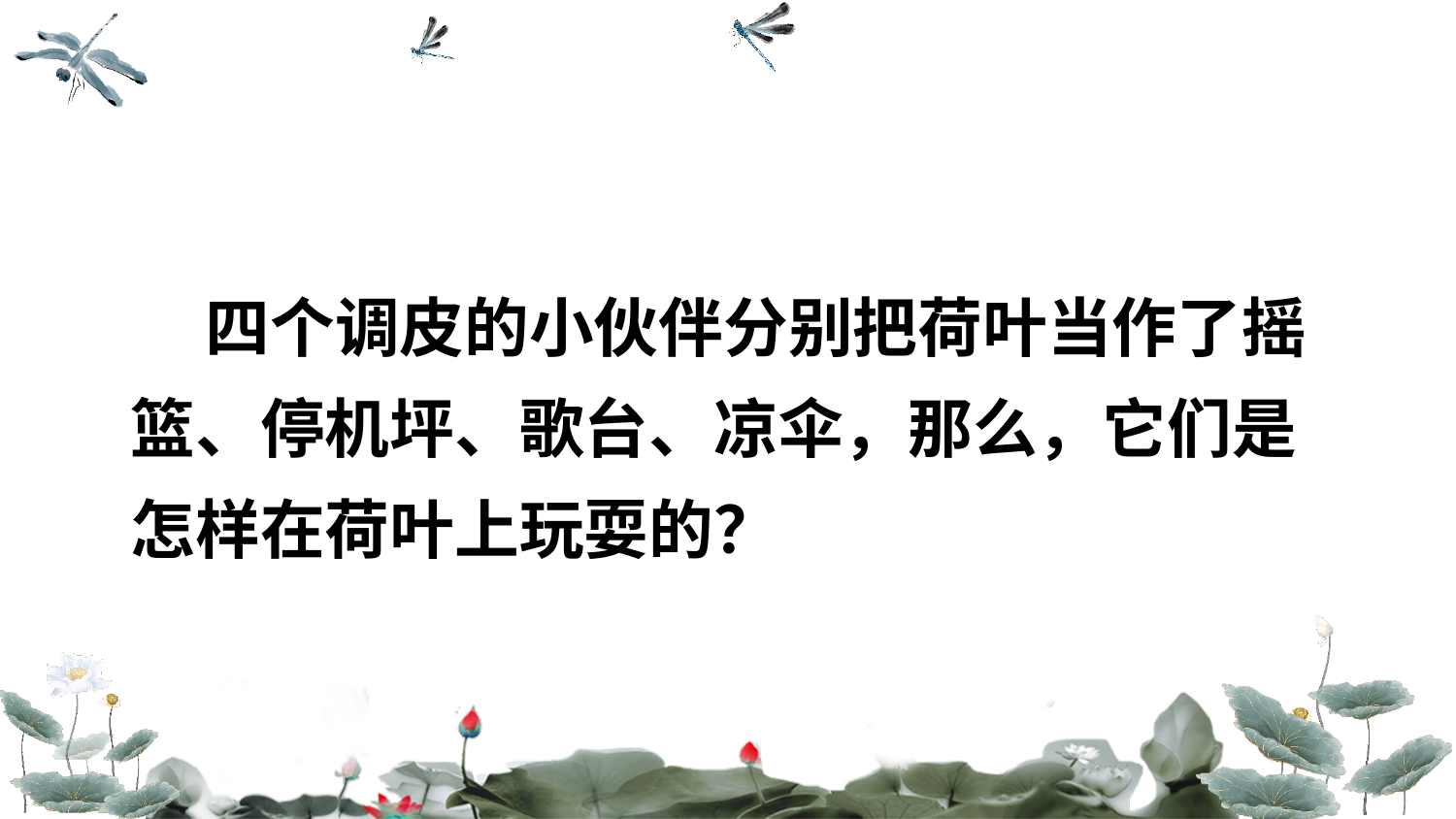

四个调皮的小伙伴分别把荷叶当作了摇篮、停机坪、歌台、凉伞，那么，它们是怎样在荷叶上玩耍的？